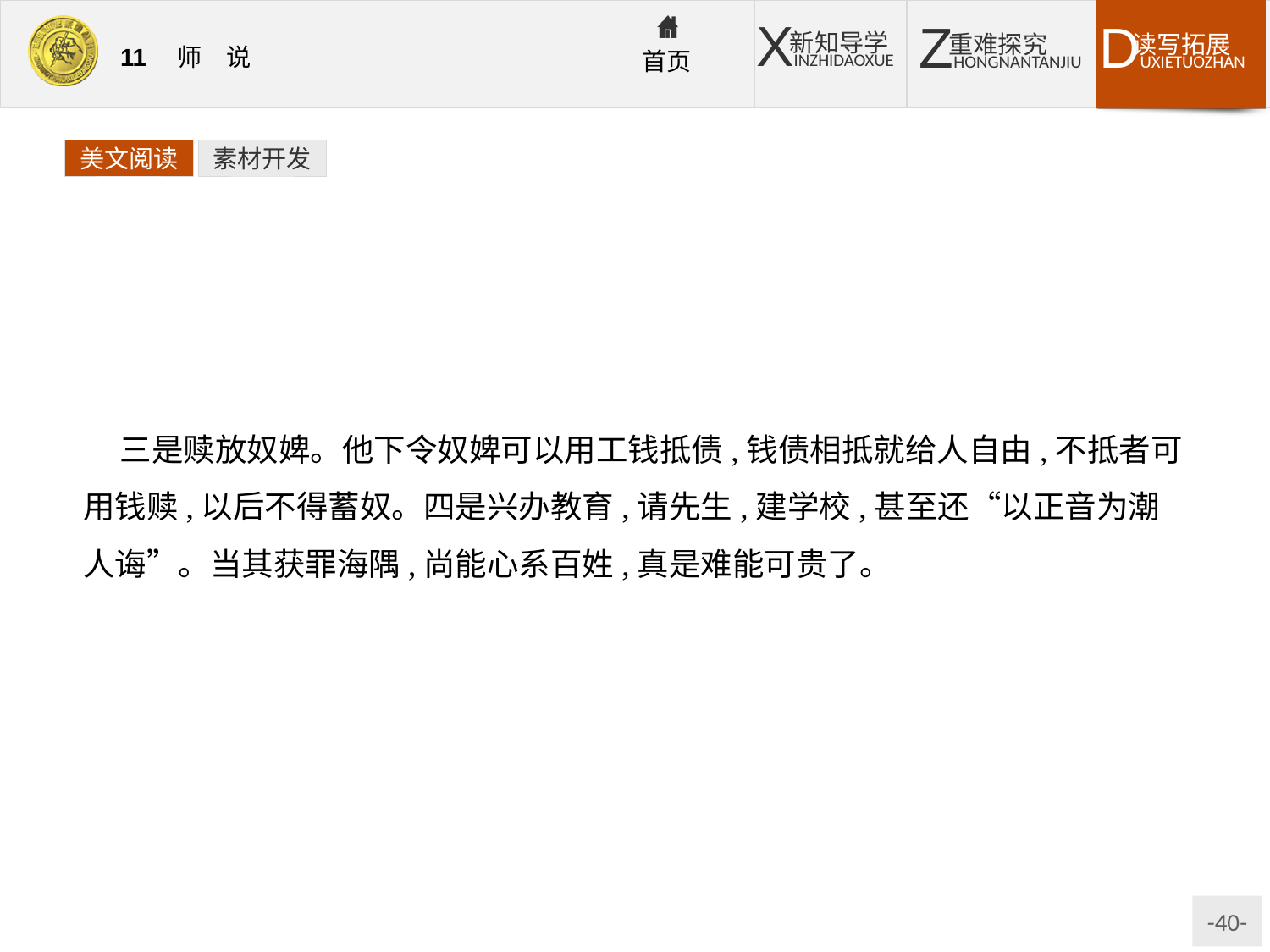

美文阅读
素材开发
三是赎放奴婢。他下令奴婢可以用工钱抵债,钱债相抵就给人自由,不抵者可用钱赎,以后不得蓄奴。四是兴办教育,请先生,建学校,甚至还“以正音为潮人诲”。当其获罪海隅,尚能心系百姓,真是难能可贵了。